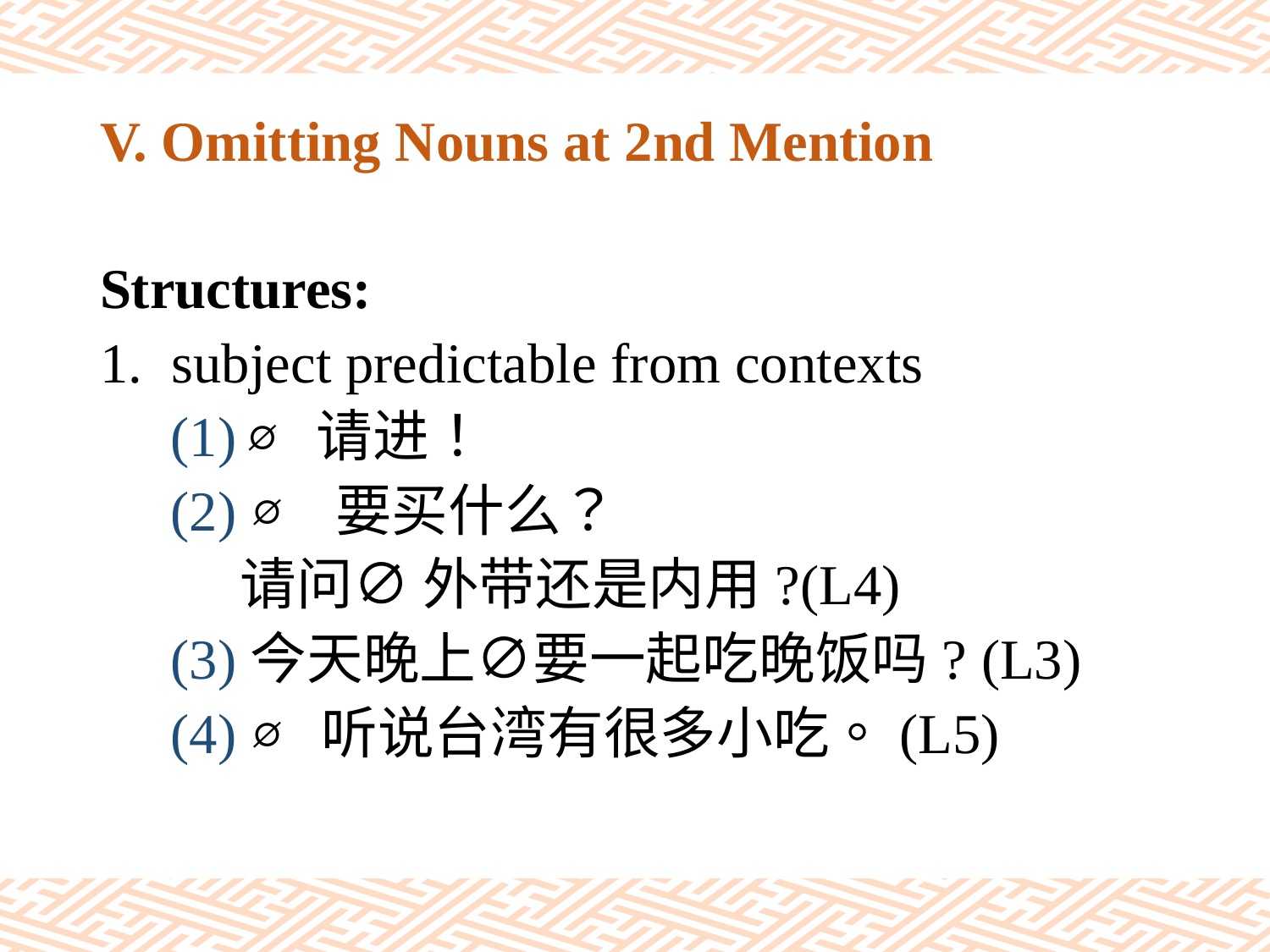

# V. Omitting Nouns at 2nd Mention
Structures:
subject predictable from contexts
     (1) ∅请进！
     (2) ∅ 要买什么？
          请问∅ 外带还是内用?(L4)
     (3)今天晚上∅要一起吃晚饭吗? (L3)
     (4) ∅听说台湾有很多小吃。(L5)